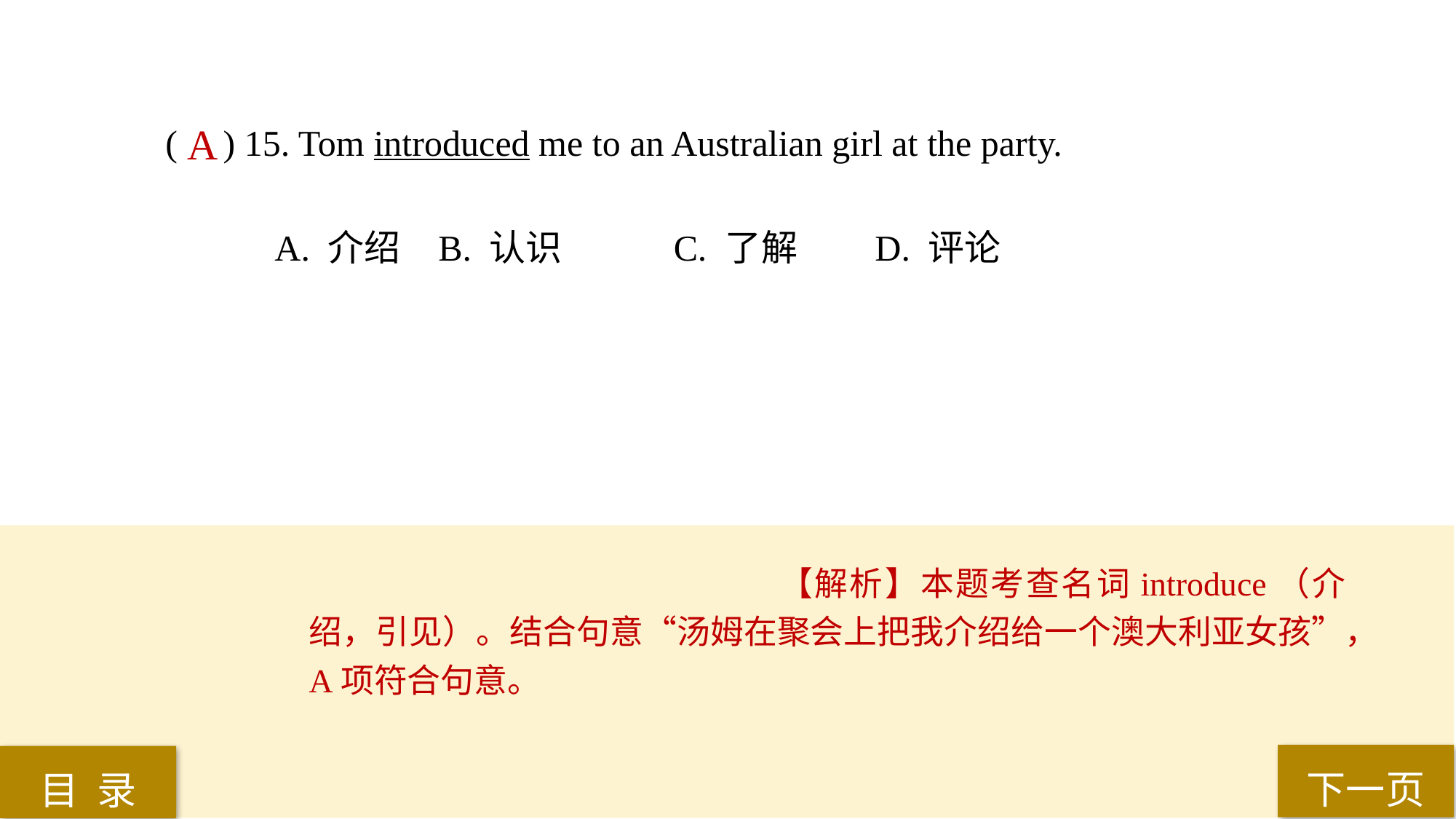

(     ) 15. Tom introduced me to an Australian girl at the party.

A. 介绍 	B. 认识	 C. 了解 	D. 评论
A
【解析】本题考查名词introduce（介绍，引见）。结合句意“汤姆在聚会上把我介绍给一个澳大利亚女孩”，A项符合句意。